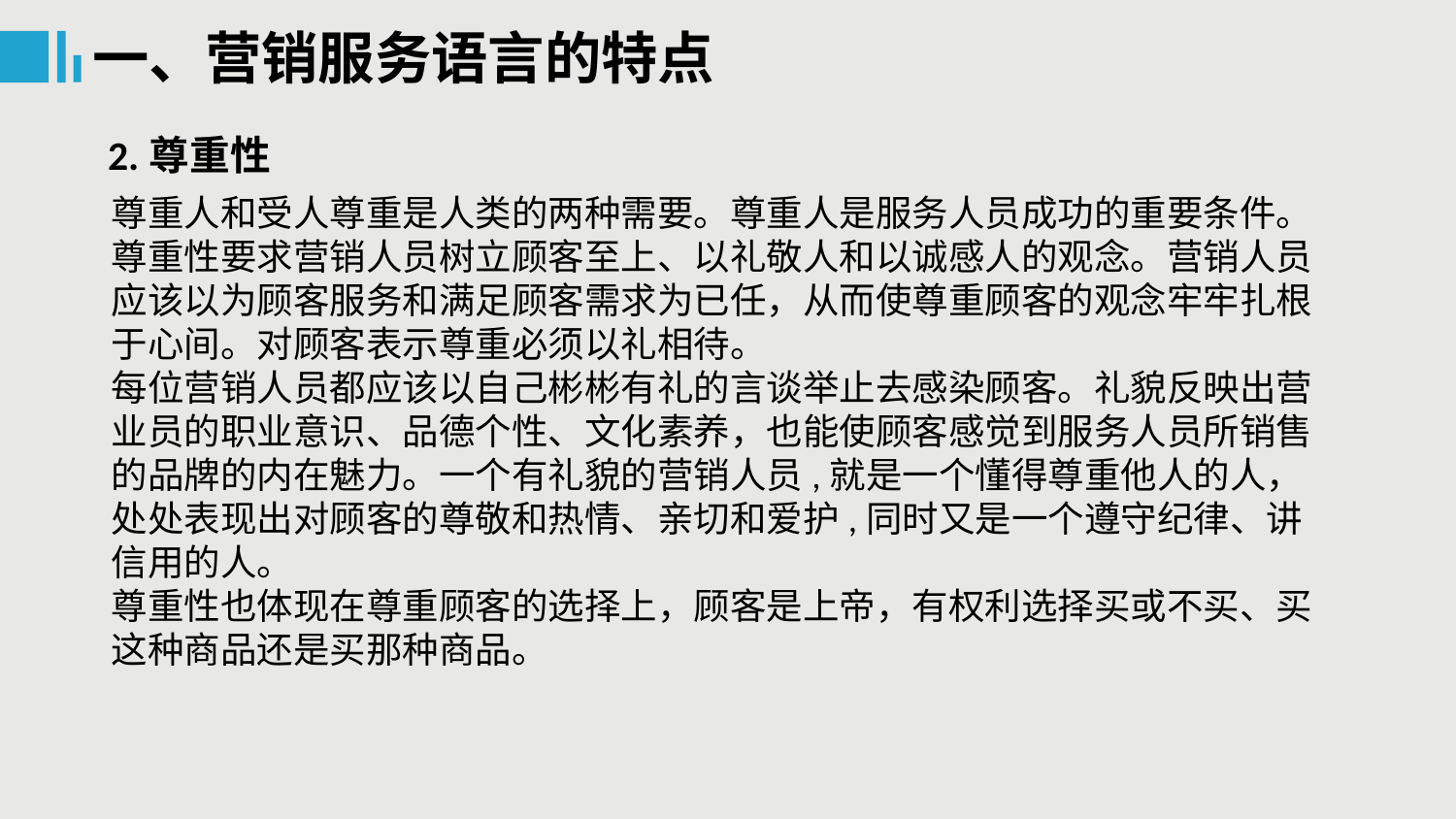

一、营销服务语言的特点

2.尊重性
尊重人和受人尊重是人类的两种需要。尊重人是服务人员成功的重要条件。尊重性要求营销人员树立顾客至上、以礼敬人和以诚感人的观念。营销人员应该以为顾客服务和满足顾客需求为已任，从而使尊重顾客的观念牢牢扎根于心间。对顾客表示尊重必须以礼相待。
每位营销人员都应该以自己彬彬有礼的言谈举止去感染顾客。礼貌反映出营业员的职业意识、品德个性、文化素养，也能使顾客感觉到服务人员所销售的品牌的内在魅力。一个有礼貌的营销人员,就是一个懂得尊重他人的人，处处表现出对顾客的尊敬和热情、亲切和爱护,同时又是一个遵守纪律、讲信用的人。
尊重性也体现在尊重顾客的选择上，顾客是上帝，有权利选择买或不买、买这种商品还是买那种商品。